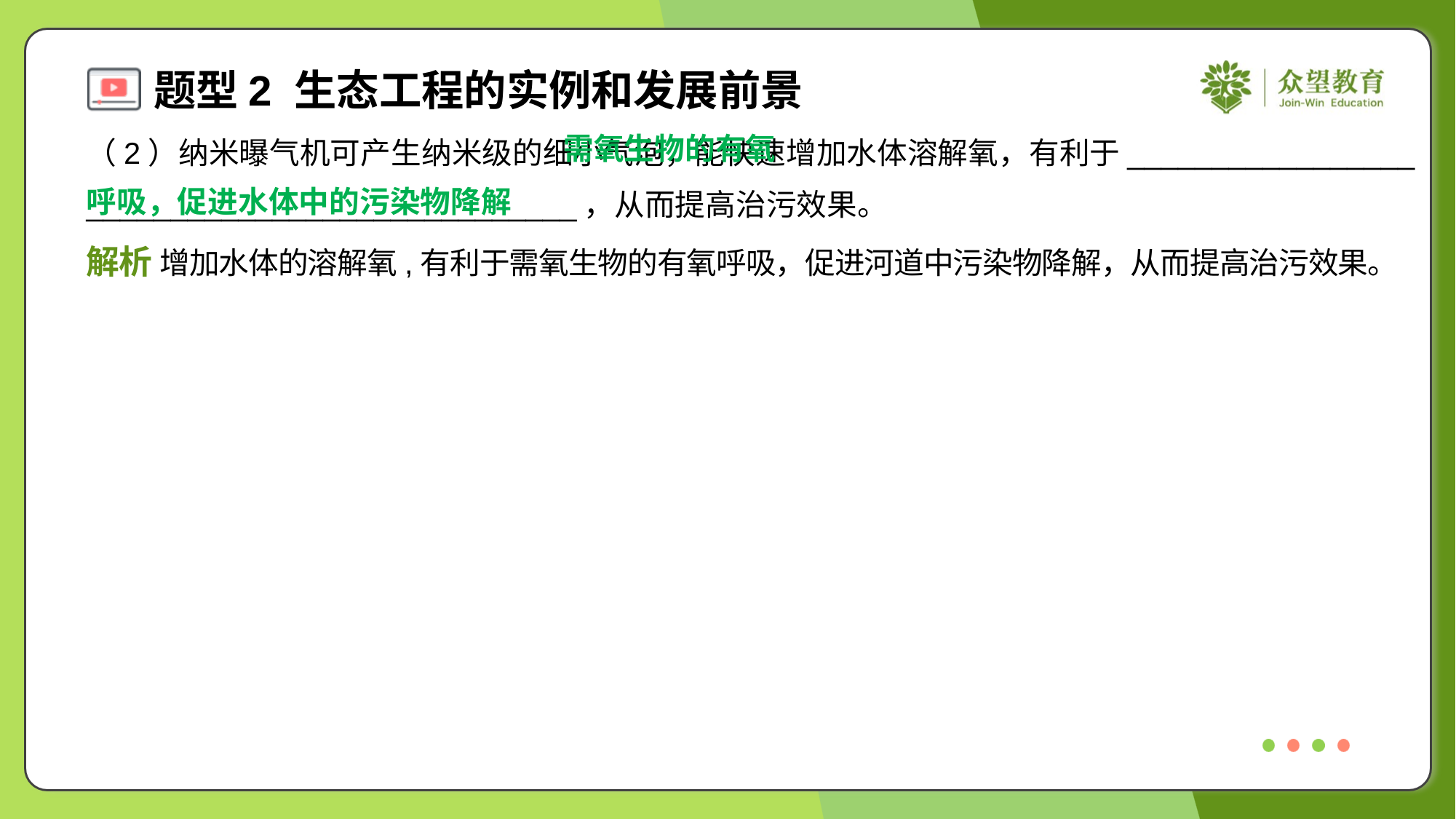

需氧生物的有氧
呼吸，促进水体中的污染物降解
（2）纳米曝气机可产生纳米级的细小气泡，能快速增加水体溶解氧，有利于_________________
_____________________________，从而提高治污效果。
解析 增加水体的溶解氧,有利于需氧生物的有氧呼吸，促进河道中污染物降解，从而提高治污效果。